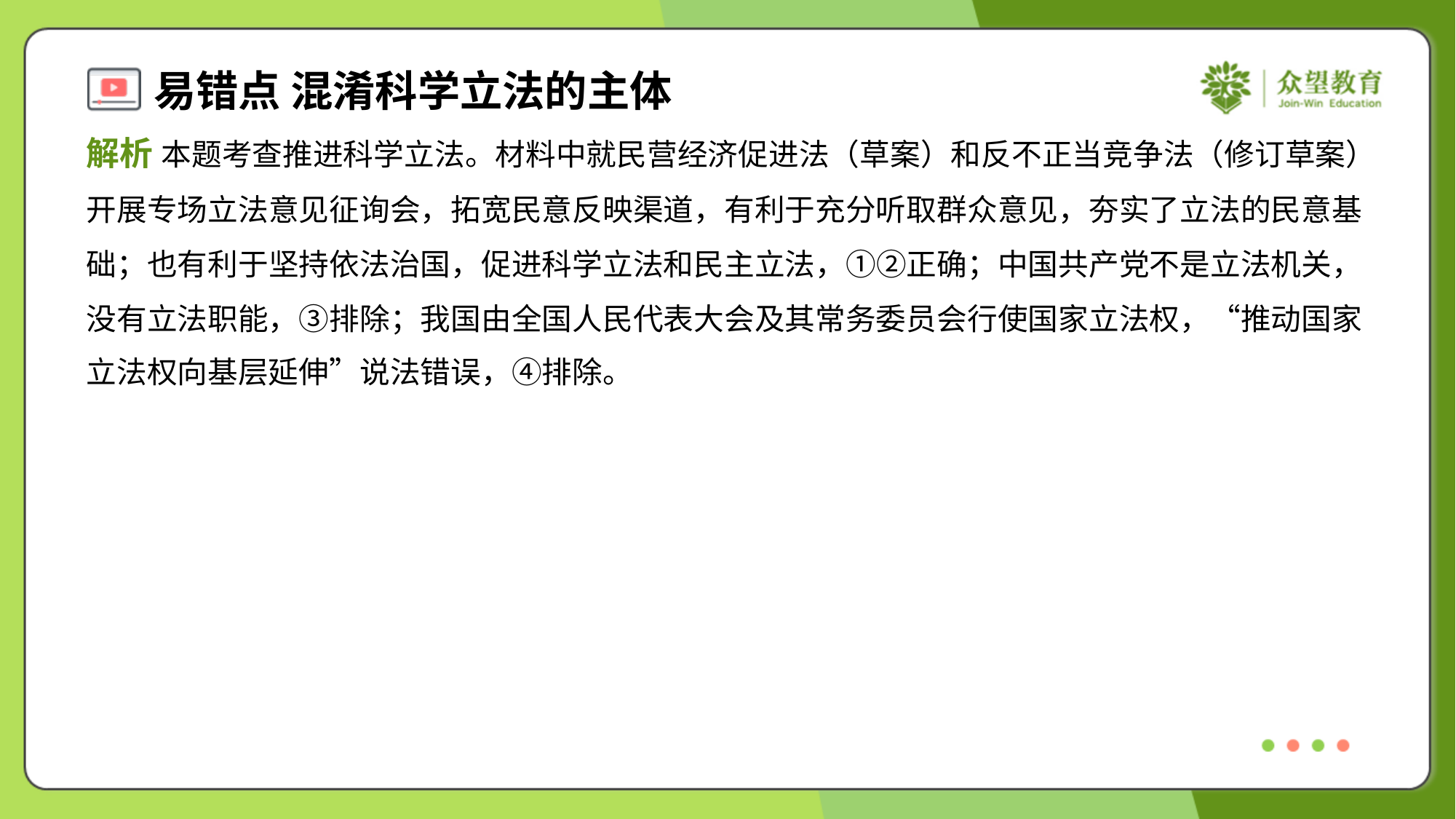

解析 本题考查推进科学立法。材料中就民营经济促进法（草案）和反不正当竞争法（修订草案）
开展专场立法意见征询会，拓宽民意反映渠道，有利于充分听取群众意见，夯实了立法的民意基
础；也有利于坚持依法治国，促进科学立法和民主立法，①②正确；中国共产党不是立法机关，
没有立法职能，③排除；我国由全国人民代表大会及其常务委员会行使国家立法权，“推动国家
立法权向基层延伸”说法错误，④排除。